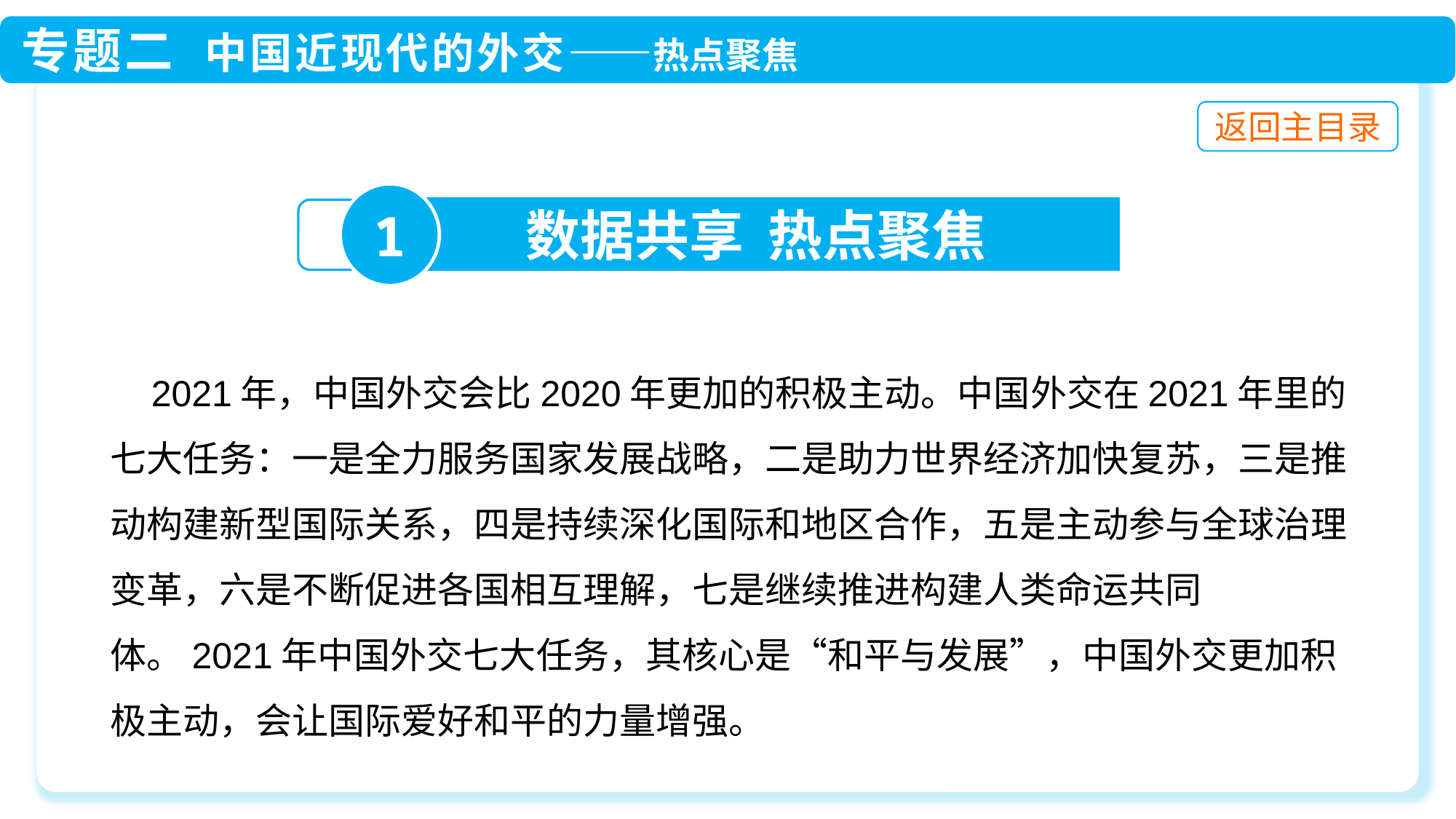

1
数据共享  热点聚焦

    2021年，中国外交会比2020年更加的积极主动。中国外交在2021年里的七大任务：一是全力服务国家发展战略，二是助力世界经济加快复苏，三是推动构建新型国际关系，四是持续深化国际和地区合作，五是主动参与全球治理变革，六是不断促进各国相互理解，七是继续推进构建人类命运共同体。2021年中国外交七大任务，其核心是“和平与发展”，中国外交更加积极主动，会让国际爱好和平的力量增强。